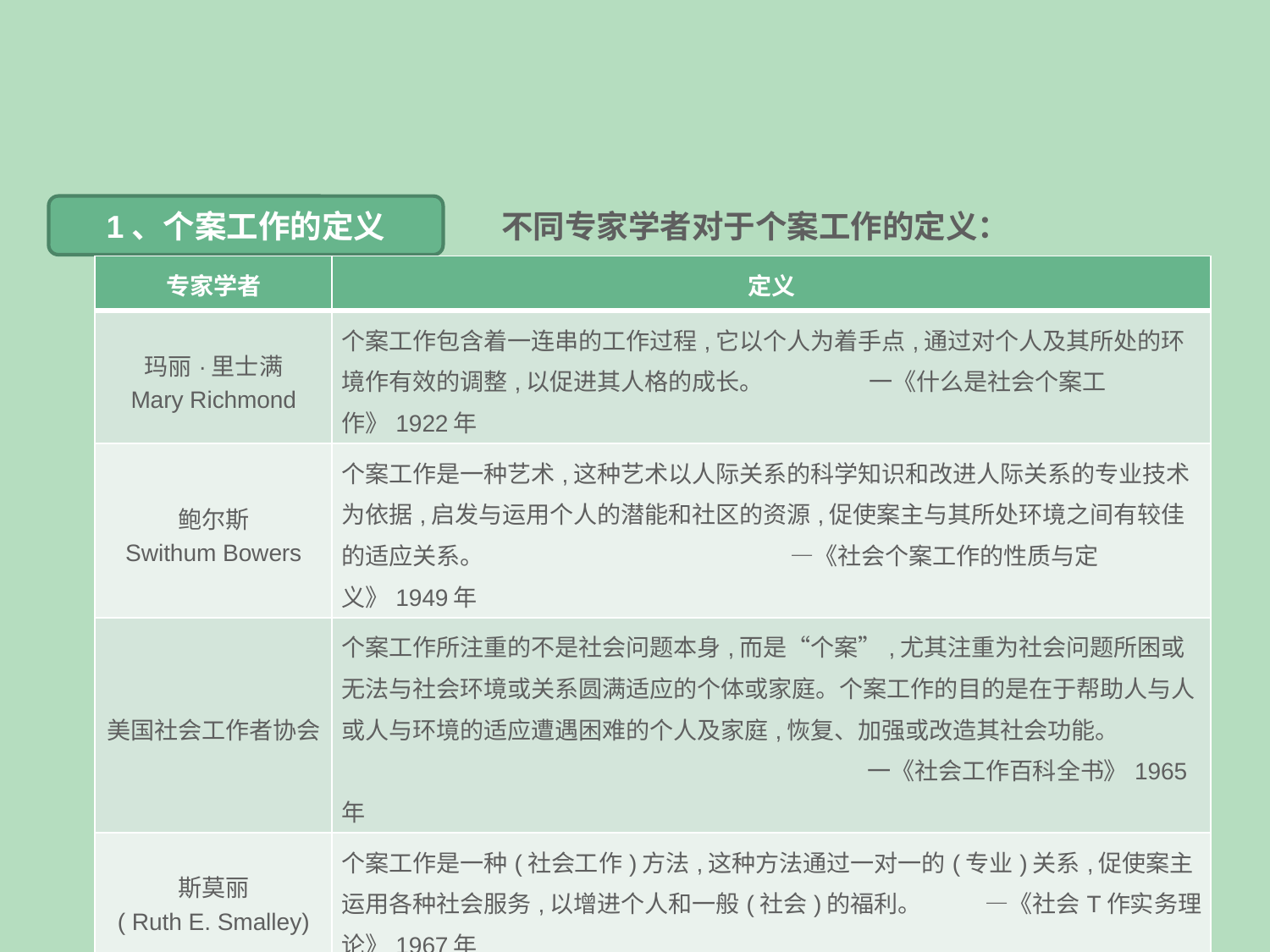

1、个案工作的定义
不同专家学者对于个案工作的定义：

| 专家学者 | 定义 |
| --- | --- |
| 玛丽·里士满 Mary Richmond | 个案工作包含着一连串的工作过程,它以个人为着手点,通过对个人及其所处的环境作有效的调整,以促进其人格的成长。 一《什么是社会个案工作》1922年 |
| 鲍尔斯 Swithum Bowers | 个案工作是一种艺术,这种艺术以人际关系的科学知识和改进人际关系的专业技术为依据,启发与运用个人的潜能和社区的资源,促使案主与其所处环境之间有较佳的适应关系。 —《社会个案工作的性质与定义》1949年 |
| 美国社会工作者协会 | 个案工作所注重的不是社会问题本身,而是“个案”,尤其注重为社会问题所困或无法与社会环境或关系圆满适应的个体或家庭。个案工作的目的是在于帮助人与人或人与环境的适应遭遇困难的个人及家庭,恢复、加强或改造其社会功能。 一《社会工作百科全书》1965年 |
| 斯莫丽 ( Ruth E. Smalley) | 个案工作是一种(社会工作)方法,这种方法通过一对一的(专业)关系,促使案主运用各种社会服务,以增进个人和一般(社会)的福利。 —《社会T作实务理论》1967年 |